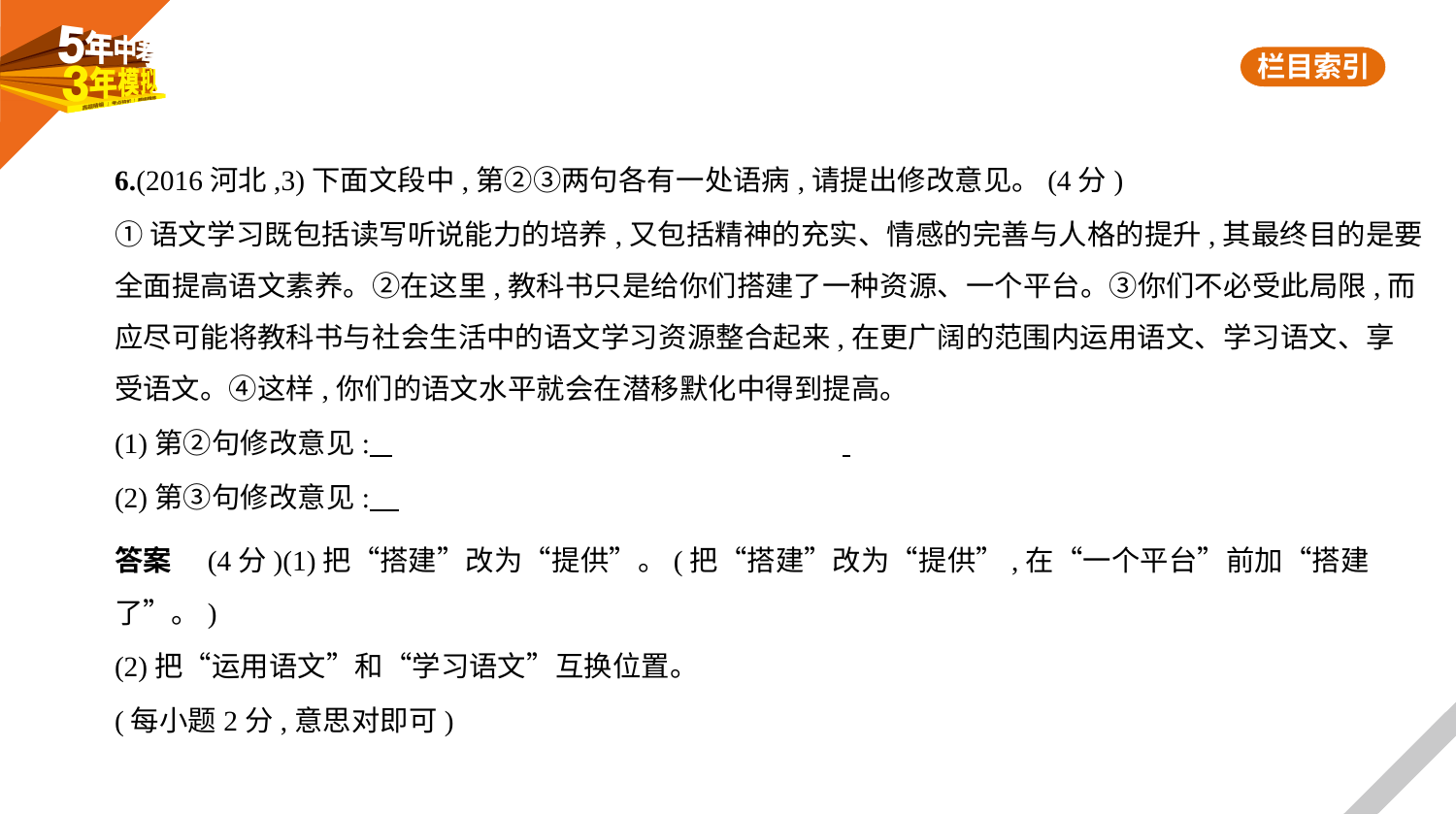

6.(2016河北,3)下面文段中,第②③两句各有一处语病,请提出修改意见。(4分)
①语文学习既包括读写听说能力的培养,又包括精神的充实、情感的完善与人格的提升,其最终目的是要
全面提高语文素养。②在这里,教科书只是给你们搭建了一种资源、一个平台。③你们不必受此局限,而
应尽可能将教科书与社会生活中的语文学习资源整合起来,在更广阔的范围内运用语文、学习语文、享
受语文。④这样,你们的语文水平就会在潜移默化中得到提高。
(1)第②句修改意见:
(2)第③句修改意见:
答案　(4分)(1)把“搭建”改为“提供”。(把“搭建”改为“提供”,在“一个平台”前加“搭建
了”。)
(2)把“运用语文”和“学习语文”互换位置。
(每小题2分,意思对即可)